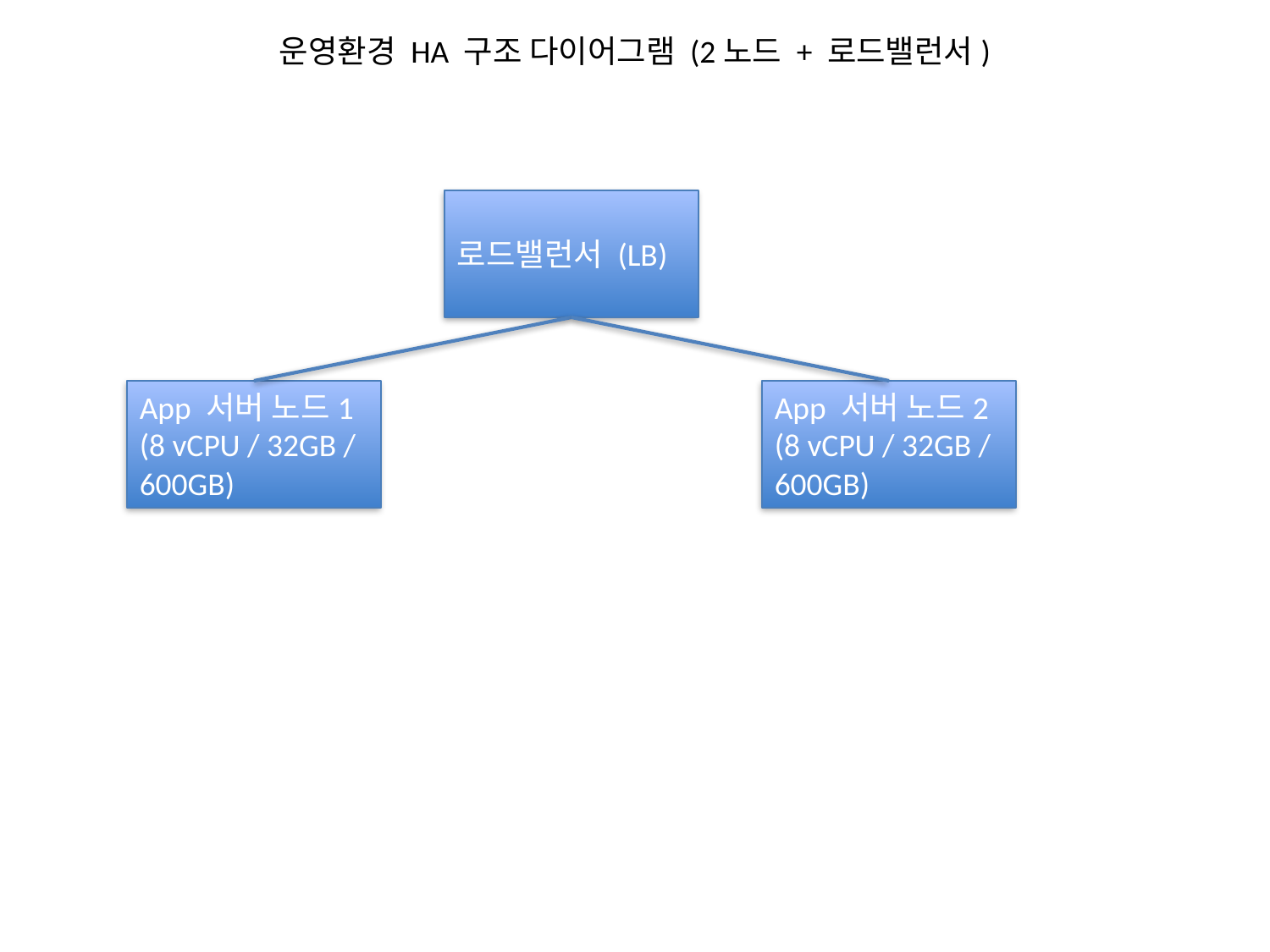

운영환경 HA 구조 다이어그램 (2노드 + 로드밸런서)
로드밸런서 (LB)
App 서버 노드1
(8 vCPU / 32GB / 600GB)
App 서버 노드2
(8 vCPU / 32GB / 600GB)